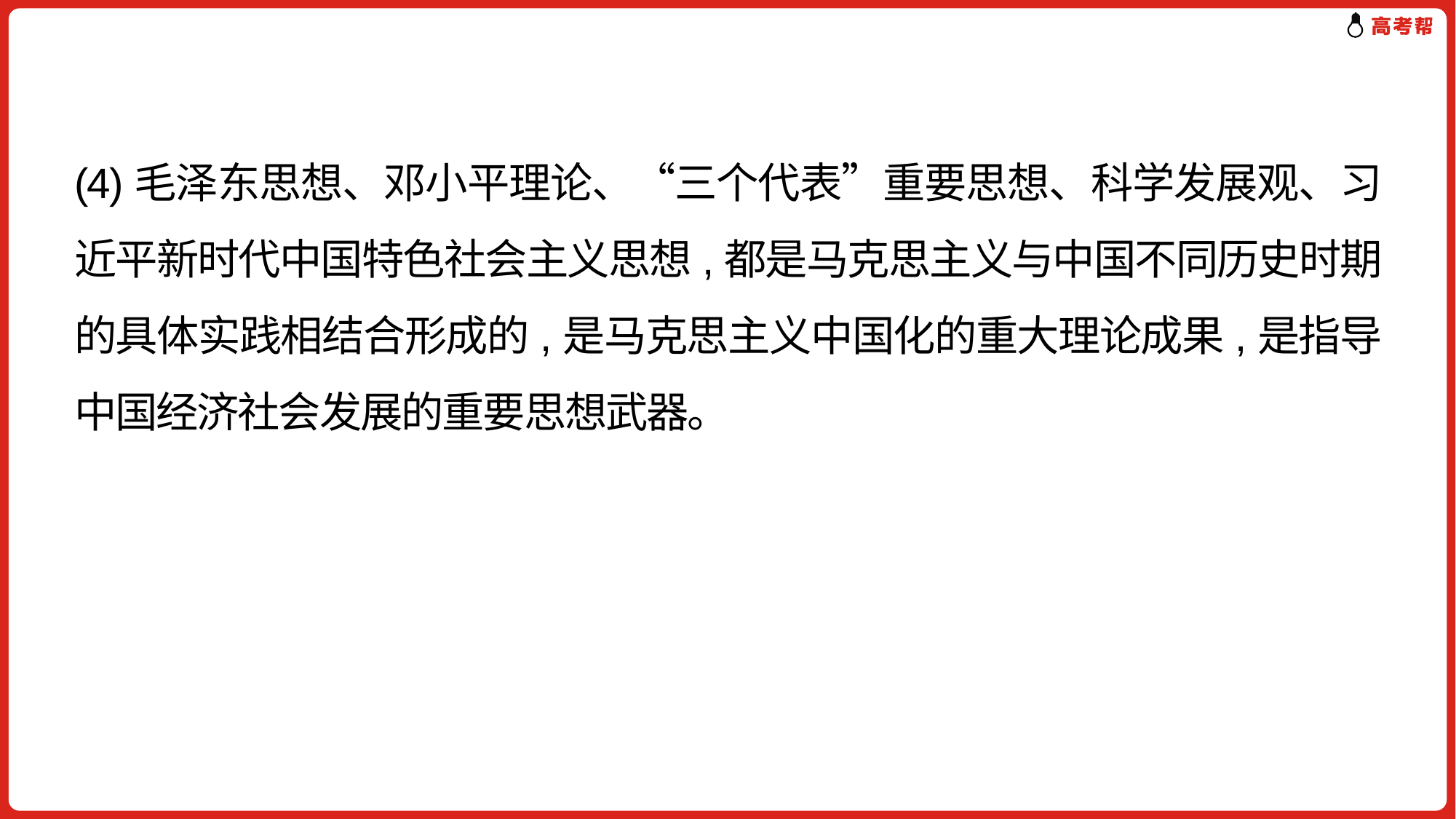

(4)毛泽东思想、邓小平理论、“三个代表”重要思想、科学发展观、习近平新时代中国特色社会主义思想,都是马克思主义与中国不同历史时期的具体实践相结合形成的,是马克思主义中国化的重大理论成果,是指导中国经济社会发展的重要思想武器。